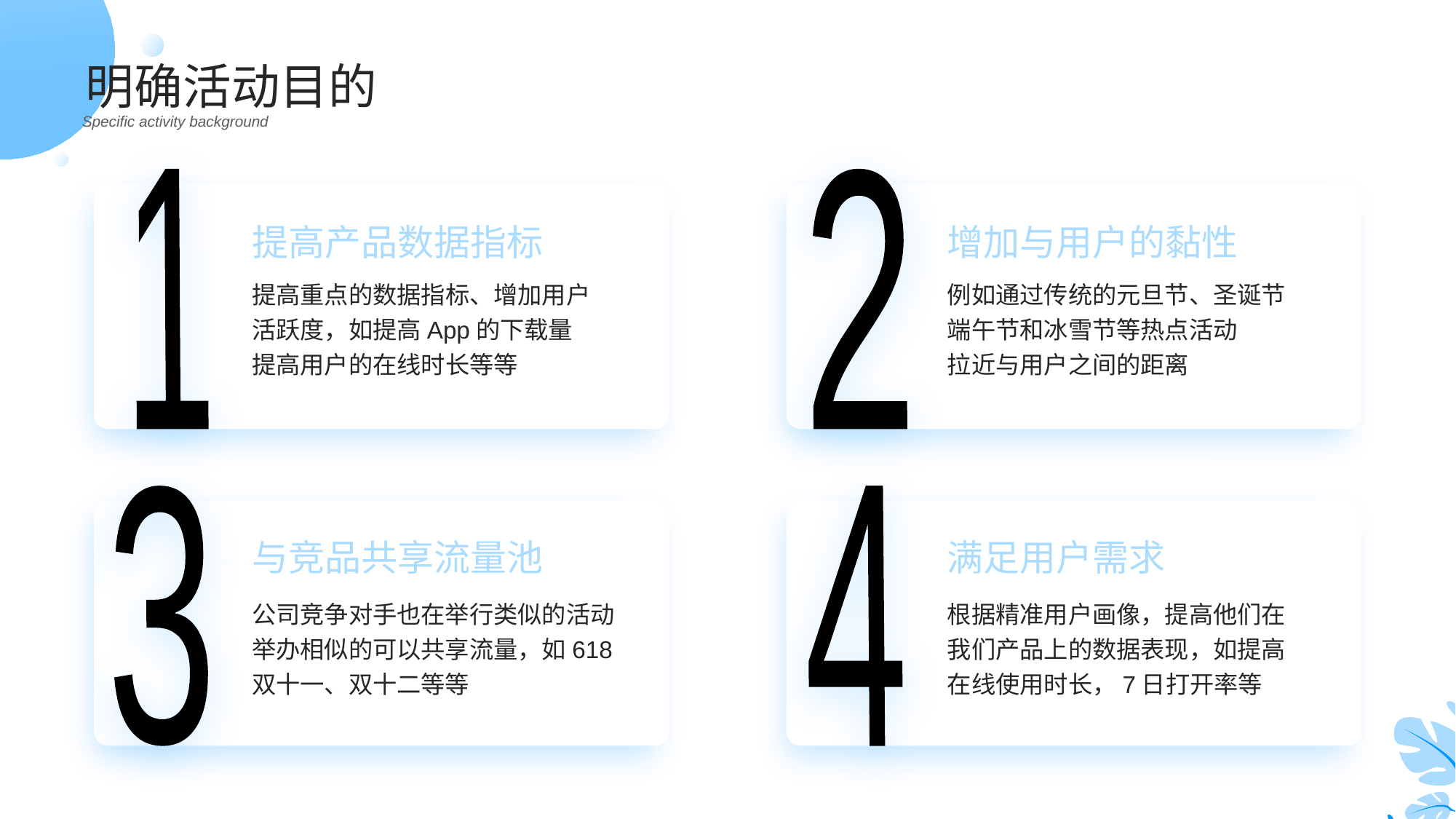

明确活动目的
Specific activity background
1
2

提高产品数据指标
增加与用户的黏性
提高重点的数据指标、增加用户活跃度，如提高App的下载量
提高用户的在线时长等等
例如通过传统的元旦节、圣诞节
端午节和冰雪节等热点活动
拉近与用户之间的距离
3
4

与竞品共享流量池
满足用户需求
公司竞争对手也在举行类似的活动
举办相似的可以共享流量，如618
双十一、双十二等等
根据精准用户画像，提高他们在我们产品上的数据表现，如提高在线使用时长，7日打开率等